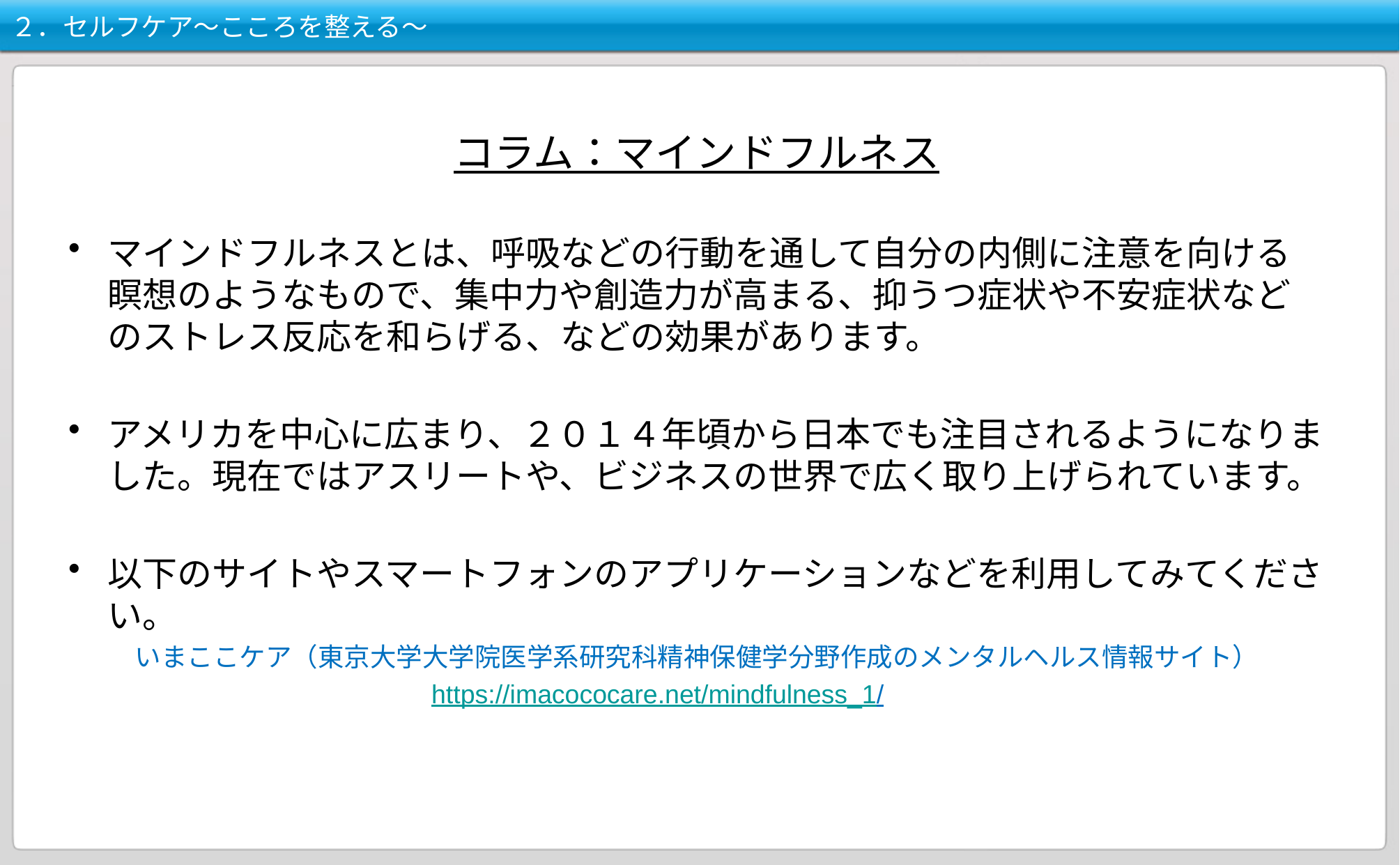

# ２．セルフケア～こころを整える～
コラム：マインドフルネス

マインドフルネスとは、呼吸などの行動を通して自分の内側に注意を向ける瞑想のようなもので、集中力や創造力が高まる、抑うつ症状や不安症状などのストレス反応を和らげる、などの効果があります。

アメリカを中心に広まり、２０１４年頃から日本でも注目されるようになりました。現在ではアスリートや、ビジネスの世界で広く取り上げられています。

以下のサイトやスマートフォンのアプリケーションなどを利用してみてください。
いまここケア（東京大学大学院医学系研究科精神保健学分野作成のメンタルヘルス情報サイト）
https://imacococare.net/mindfulness_1/